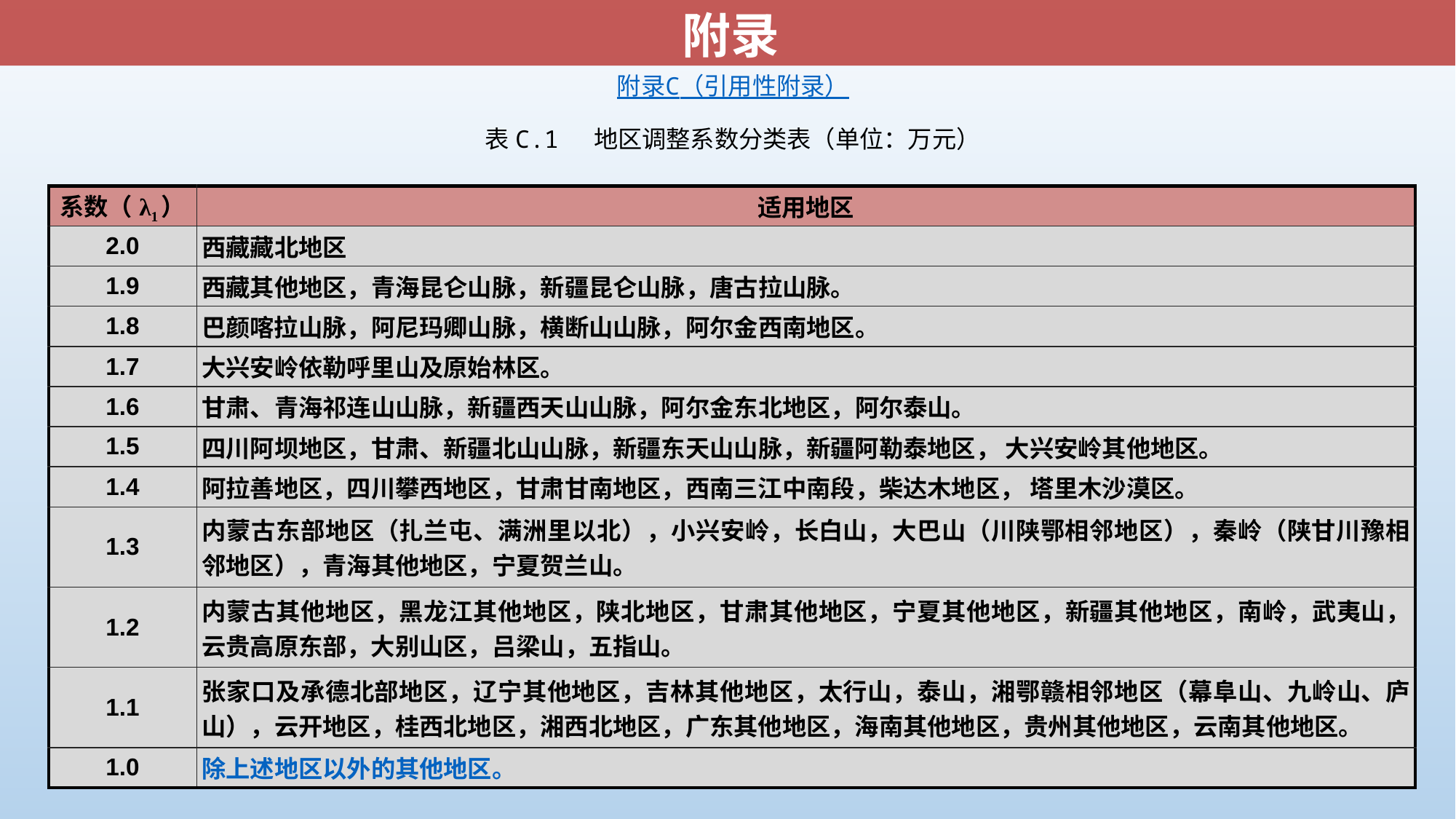

附录
附录C
（引用性附录）
表C.1  地区调整系数分类表（单位：万元）
| 系数（λ1） | 适用地区 |
| --- | --- |
| 2.0 | 西藏藏北地区 |
| 1.9 | 西藏其他地区，青海昆仑山脉，新疆昆仑山脉，唐古拉山脉。 |
| 1.8 | 巴颜喀拉山脉，阿尼玛卿山脉，横断山山脉，阿尔金西南地区。 |
| 1.7 | 大兴安岭依勒呼里山及原始林区。 |
| 1.6 | 甘肃、青海祁连山山脉，新疆西天山山脉，阿尔金东北地区，阿尔泰山。 |
| 1.5 | 四川阿坝地区，甘肃、新疆北山山脉，新疆东天山山脉，新疆阿勒泰地区， 大兴安岭其他地区。 |
| 1.4 | 阿拉善地区，四川攀西地区，甘肃甘南地区，西南三江中南段，柴达木地区， 塔里木沙漠区。 |
| 1.3 | 内蒙古东部地区（扎兰屯、满洲里以北），小兴安岭，长白山，大巴山（川陕鄂相邻地区），秦岭（陕甘川豫相邻地区），青海其他地区，宁夏贺兰山。 |
| 1.2 | 内蒙古其他地区，黑龙江其他地区，陕北地区，甘肃其他地区，宁夏其他地区，新疆其他地区，南岭，武夷山，云贵高原东部，大别山区，吕梁山，五指山。 |
| 1.1 | 张家口及承德北部地区，辽宁其他地区，吉林其他地区，太行山，泰山，湘鄂赣相邻地区（幕阜山、九岭山、庐山），云开地区，桂西北地区，湘西北地区，广东其他地区，海南其他地区，贵州其他地区，云南其他地区。 |
| 1.0 | 除上述地区以外的其他地区。 |